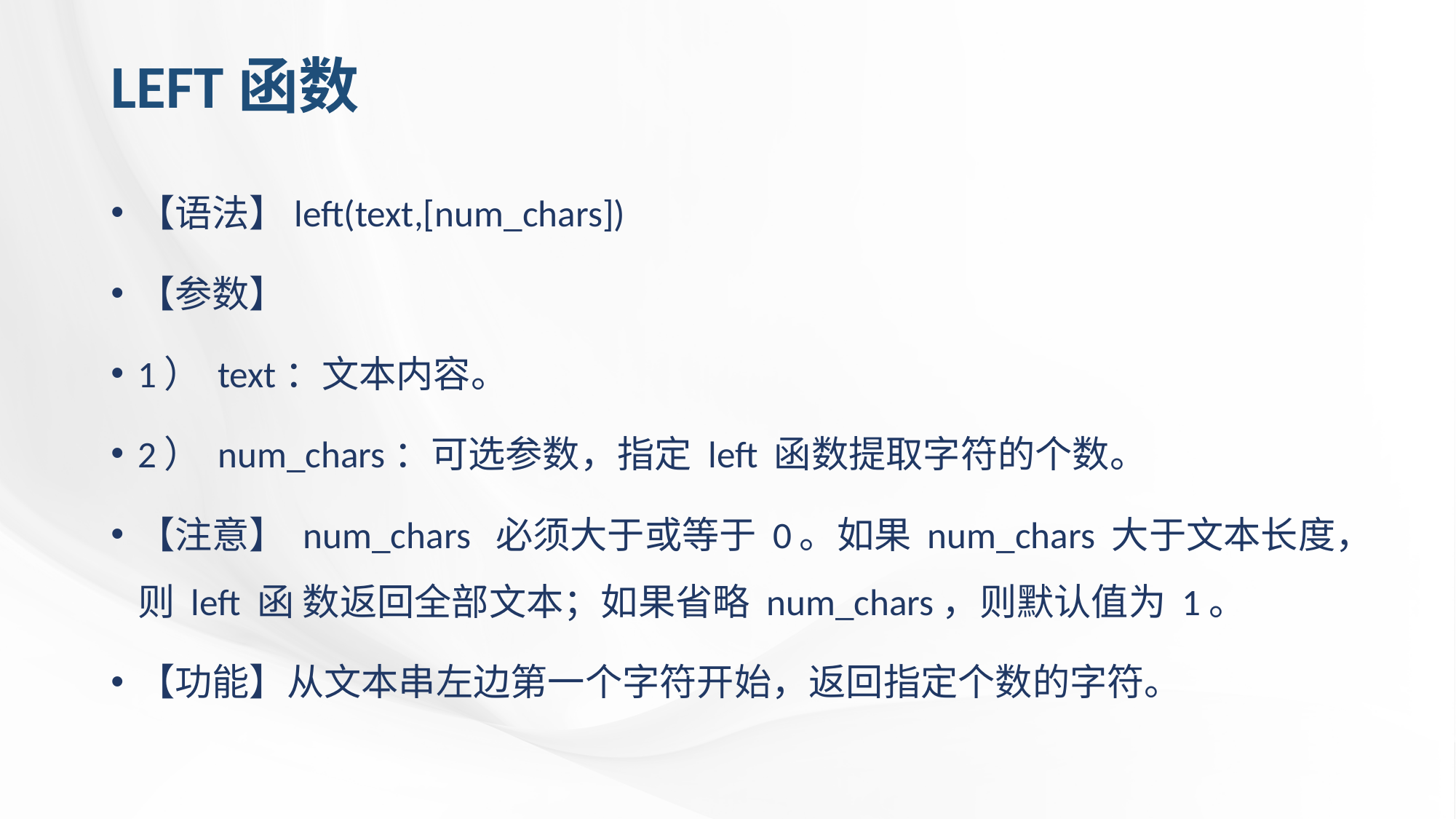

# LEFT函数
【语法】left(text,[num_chars])
【参数】
1） text：文本内容。
2） num_chars：可选参数，指定 left 函数提取字符的个数。
【注意】 num_chars  必须大于或等于 0。如果 num_chars 大于文本长度，则 left 函 数返回全部文本；如果省略 num_chars，则默认值为 1。
【功能】从文本串左边第一个字符开始，返回指定个数的字符。